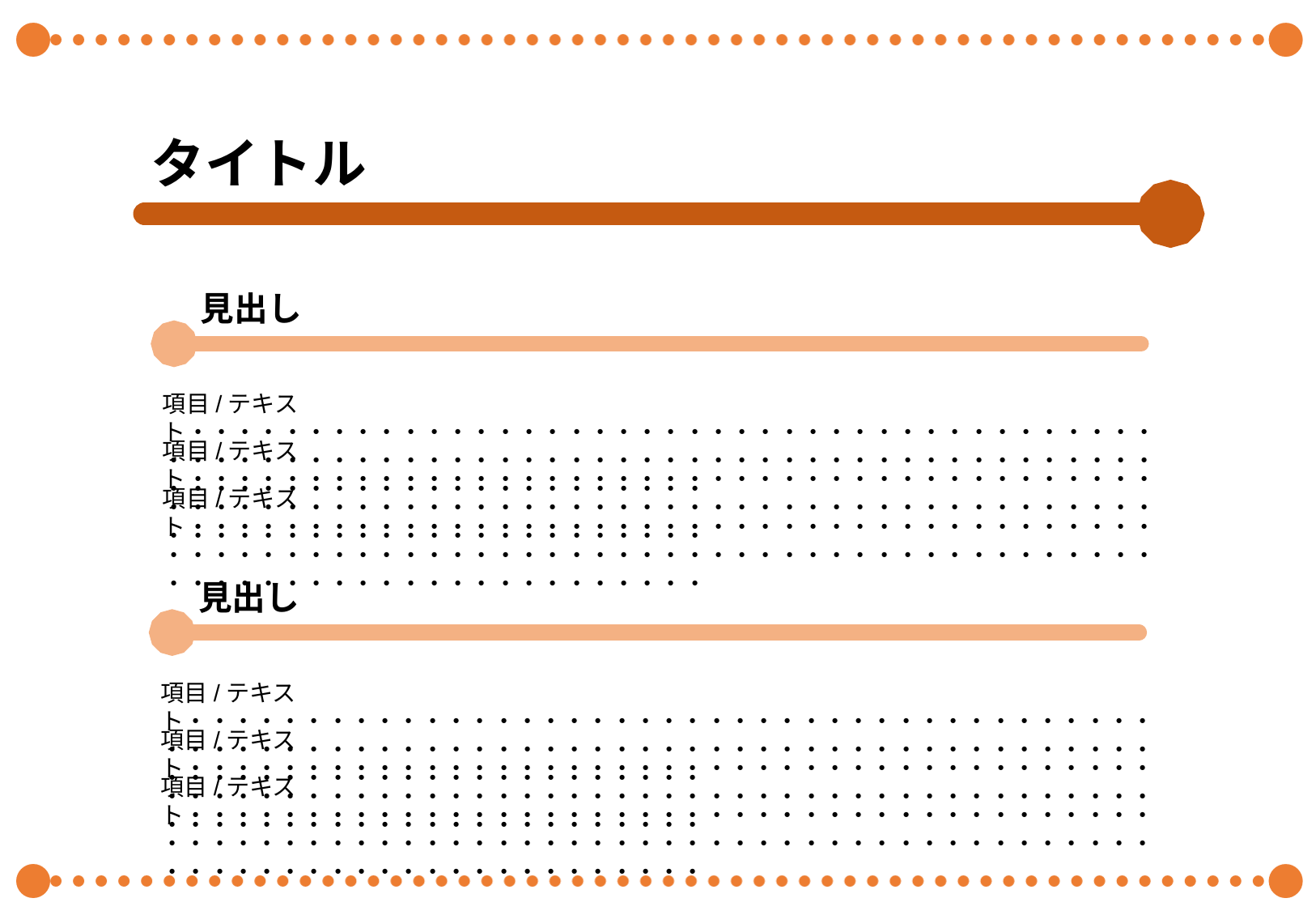

タイトル
見出し
項目/テキスト・・・・・・・・・・・・・・・・・・・・・・・・・・・・・・・・・・・・・・・・・・・・・・・・・・・・・・・・・・・・・・・・・・・・・・・・・・・・・・・・・・・・・・・・・・・・・・・・・・・・・・・・・・
項目/テキスト・・・・・・・・・・・・・・・・・・・・・・・・・・・・・・・・・・・・・・・・・・・・・・・・・・・・・・・・・・・・・・・・・・・・・・・・・・・・・・・・・・・・・・・・・・・・・・・・・・・・・・・・・・
項目/テキスト・・・・・・・・・・・・・・・・・・・・・・・・・・・・・・・・・・・・・・・・・・・・・・・・・・・・・・・・・・・・・・・・・・・・・・・・・・・・・・・・・・・・・・・・・・・・・・・・・・・・・・・・・・
見出し
項目/テキスト・・・・・・・・・・・・・・・・・・・・・・・・・・・・・・・・・・・・・・・・・・・・・・・・・・・・・・・・・・・・・・・・・・・・・・・・・・・・・・・・・・・・・・・・・・・・・・・・・・・・・・・・・・
項目/テキスト・・・・・・・・・・・・・・・・・・・・・・・・・・・・・・・・・・・・・・・・・・・・・・・・・・・・・・・・・・・・・・・・・・・・・・・・・・・・・・・・・・・・・・・・・・・・・・・・・・・・・・・・・・
項目/テキスト・・・・・・・・・・・・・・・・・・・・・・・・・・・・・・・・・・・・・・・・・・・・・・・・・・・・・・・・・・・・・・・・・・・・・・・・・・・・・・・・・・・・・・・・・・・・・・・・・・・・・・・・・・